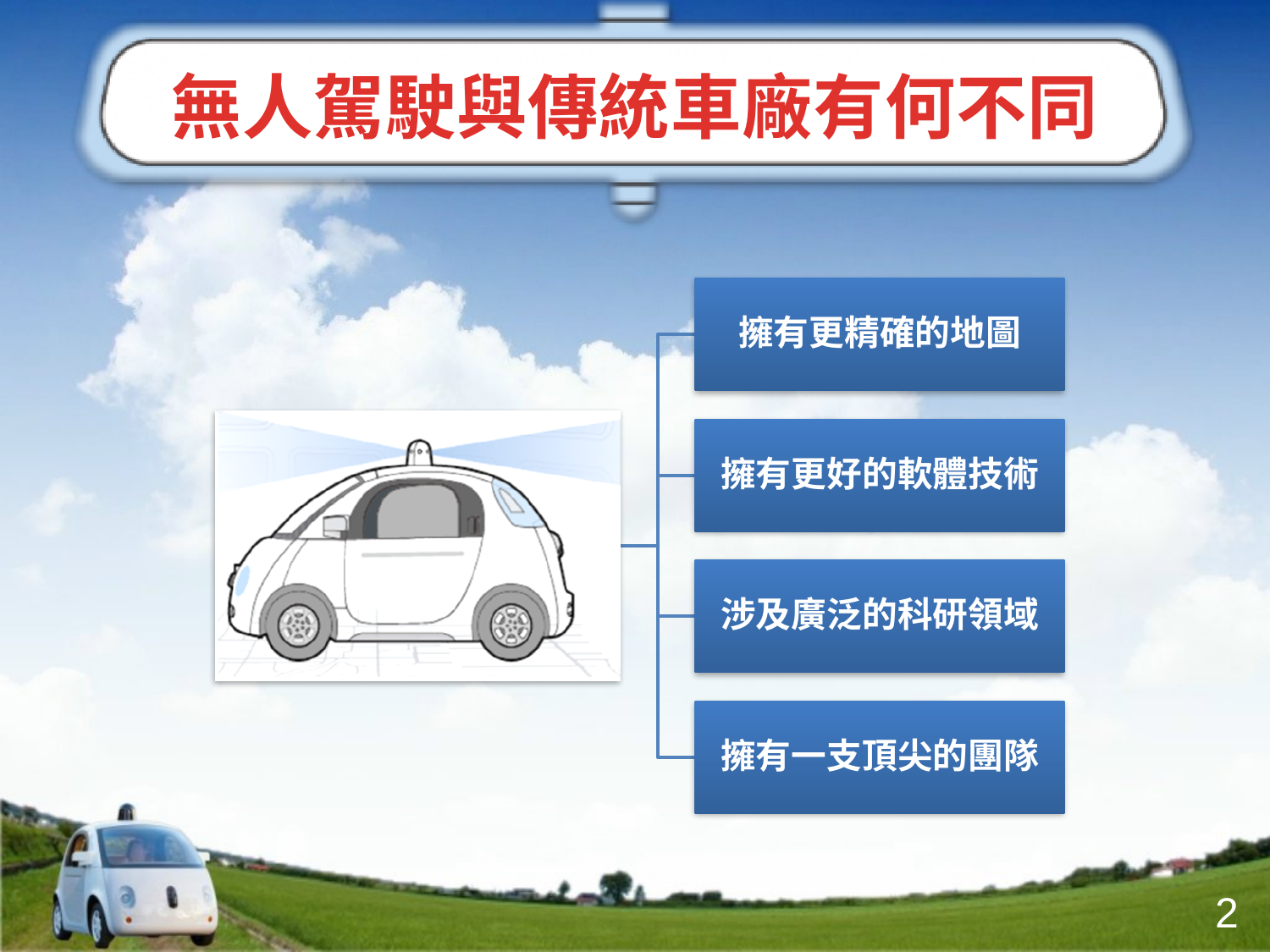

# 無人駕駛與傳統車廠有何不同

擁有更精確的地圖
擁有更好的軟體技術
涉及廣泛的科研領域
擁有一支頂尖的團隊
2